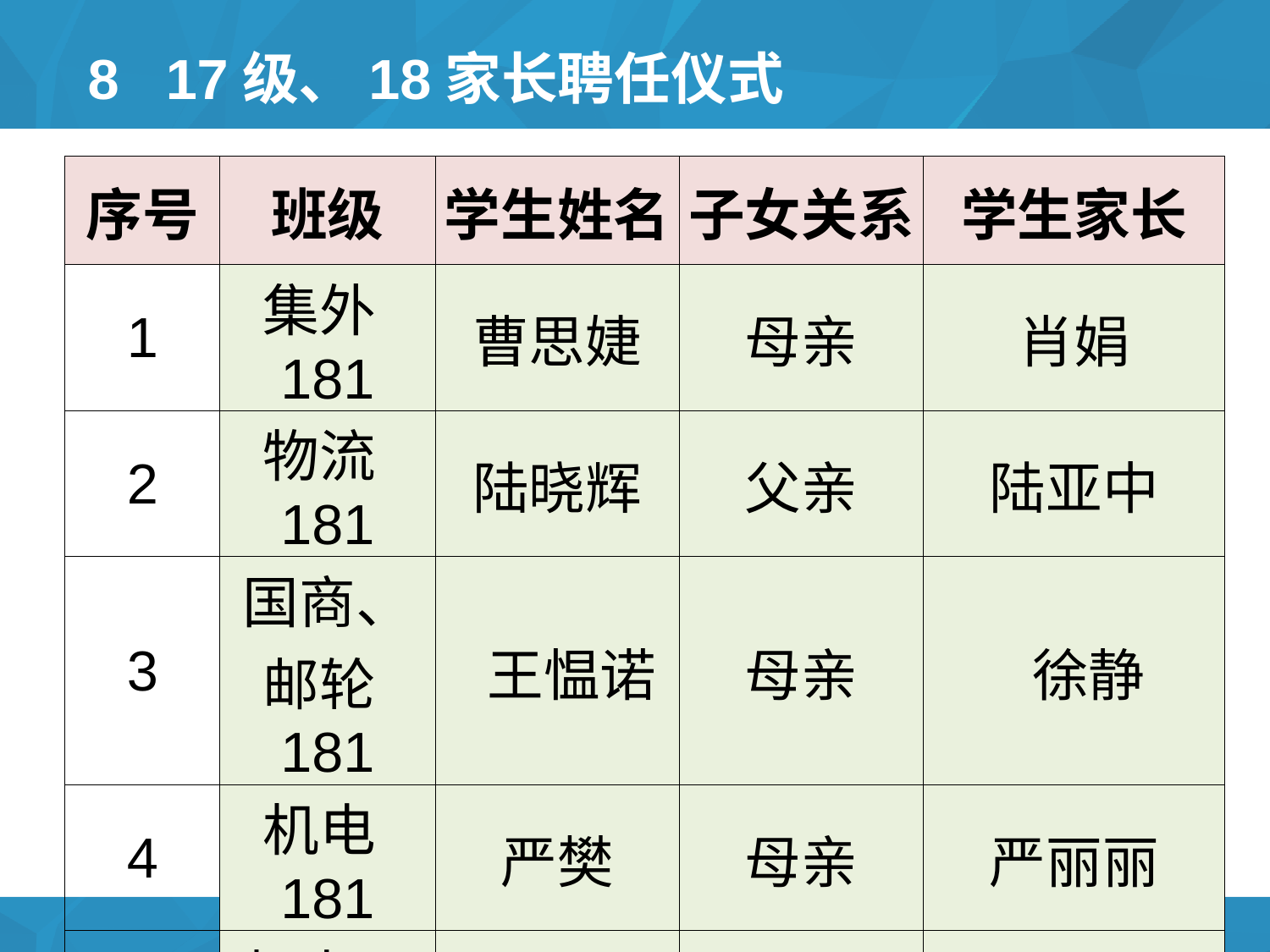

# 8   17级、18家长聘任仪式
| 序号 | 班级 | 学生姓名 | 子女关系 | 学生家长 |
| --- | --- | --- | --- | --- |
| 1 | 集外181 | 曹思婕 | 母亲 | 肖娟 |
| 2 | 物流181 | 陆晓辉 | 父亲 | 陆亚中 |
| 3 | 国商、邮轮181 | 王愠诺 | 母亲 | 徐静 |
| 4 | 机电181 | 严樊 | 母亲 | 严丽丽 |
| 5 | 机电一体化181 | 邹烨乐 | 父亲 | 邹炜 |